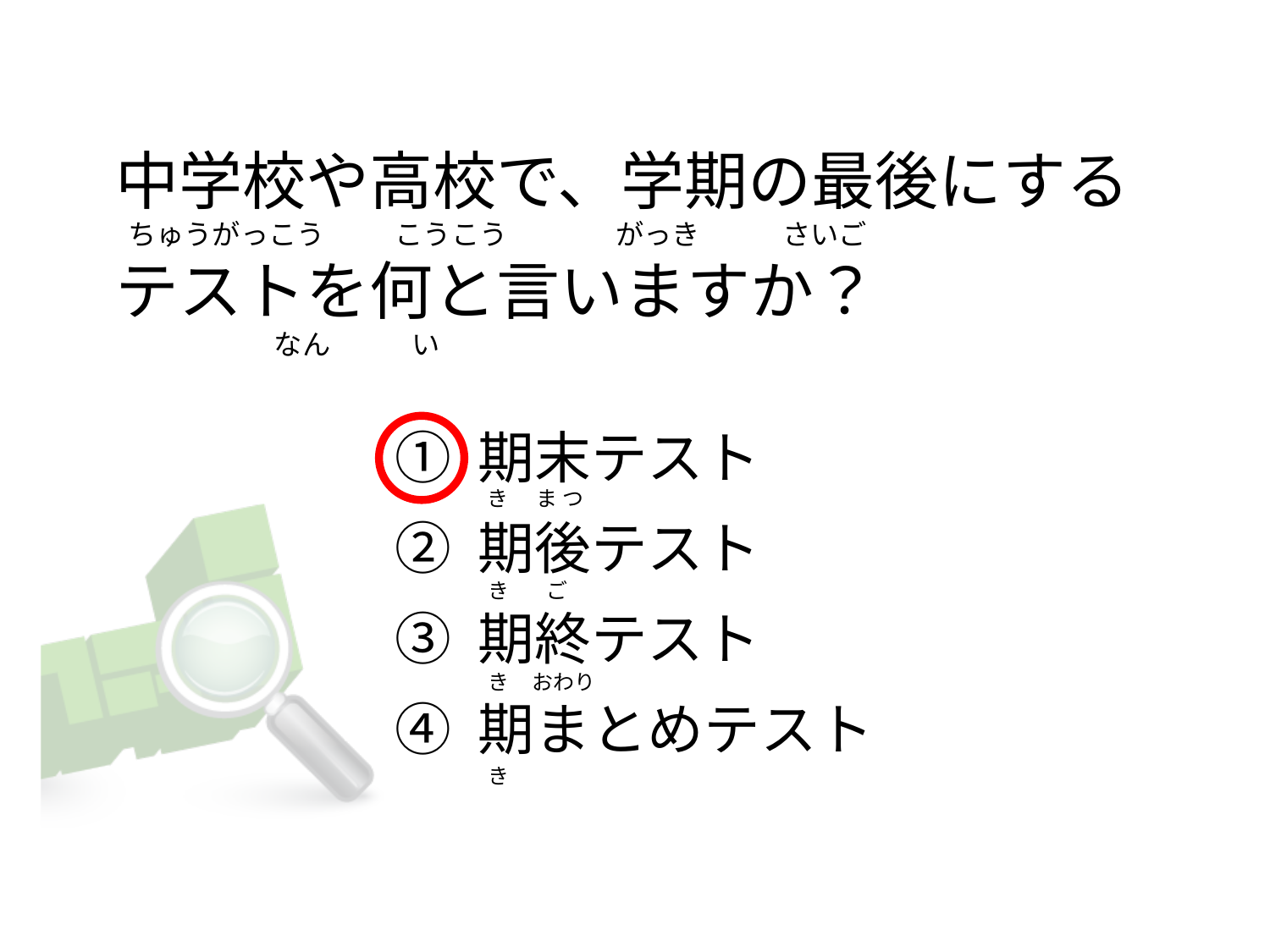

# 中学校や高校で、学期の最後にする   ちゅうがっこう           こうこう                 がっき             さいご テストを何と言いますか？                          なん 　   　い

① 期末テスト
② 期後テスト
③ 期終テスト
④ 期まとめテスト
    き      ま つ
   き        ご
   き     おわり
   き